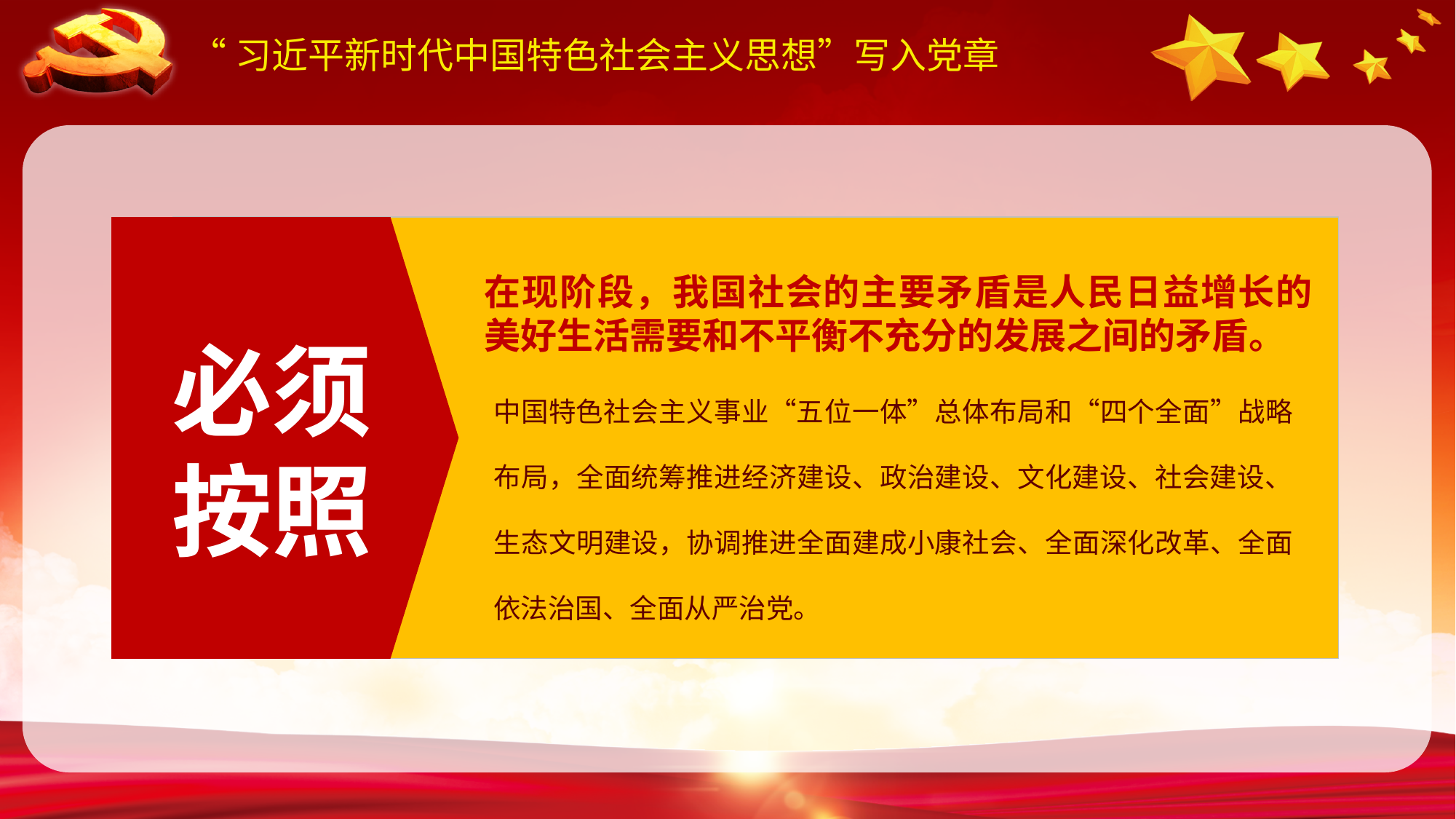

在现阶段，我国社会的主要矛盾是人民日益增长的美好生活需要和不平衡不充分的发展之间的矛盾。
必须按照
中国特色社会主义事业“五位一体”总体布局和“四个全面”战略布局，全面统筹推进经济建设、政治建设、文化建设、社会建设、生态文明建设，协调推进全面建成小康社会、全面深化改革、全面依法治国、全面从严治党。